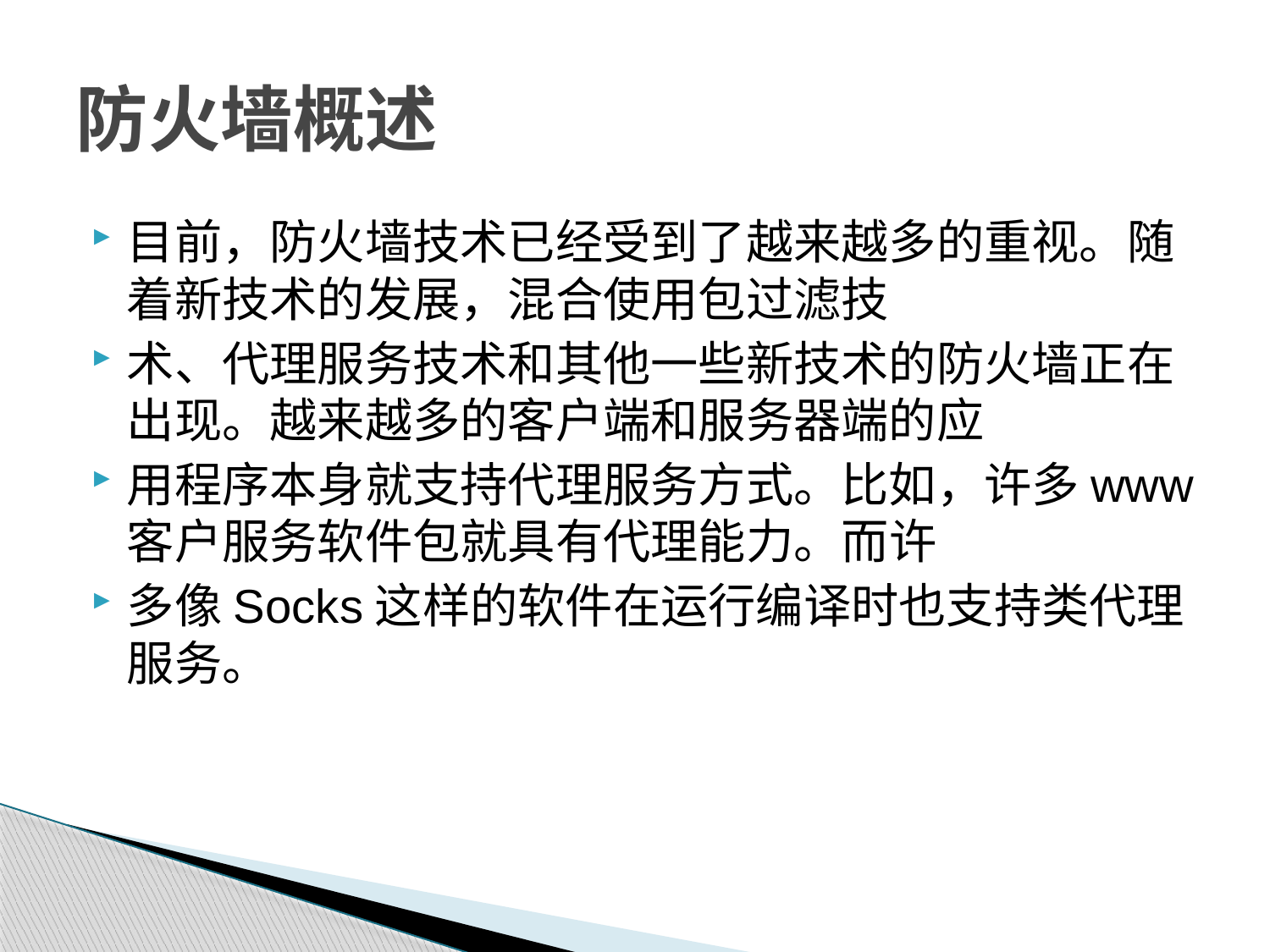

# 防火墙概述
目前，防火墙技术已经受到了越来越多的重视。随着新技术的发展，混合使用包过滤技
术、代理服务技术和其他一些新技术的防火墙正在出现。越来越多的客户端和服务器端的应
用程序本身就支持代理服务方式。比如，许多www客户服务软件包就具有代理能力。而许
多像Socks这样的软件在运行编译时也支持类代理服务。